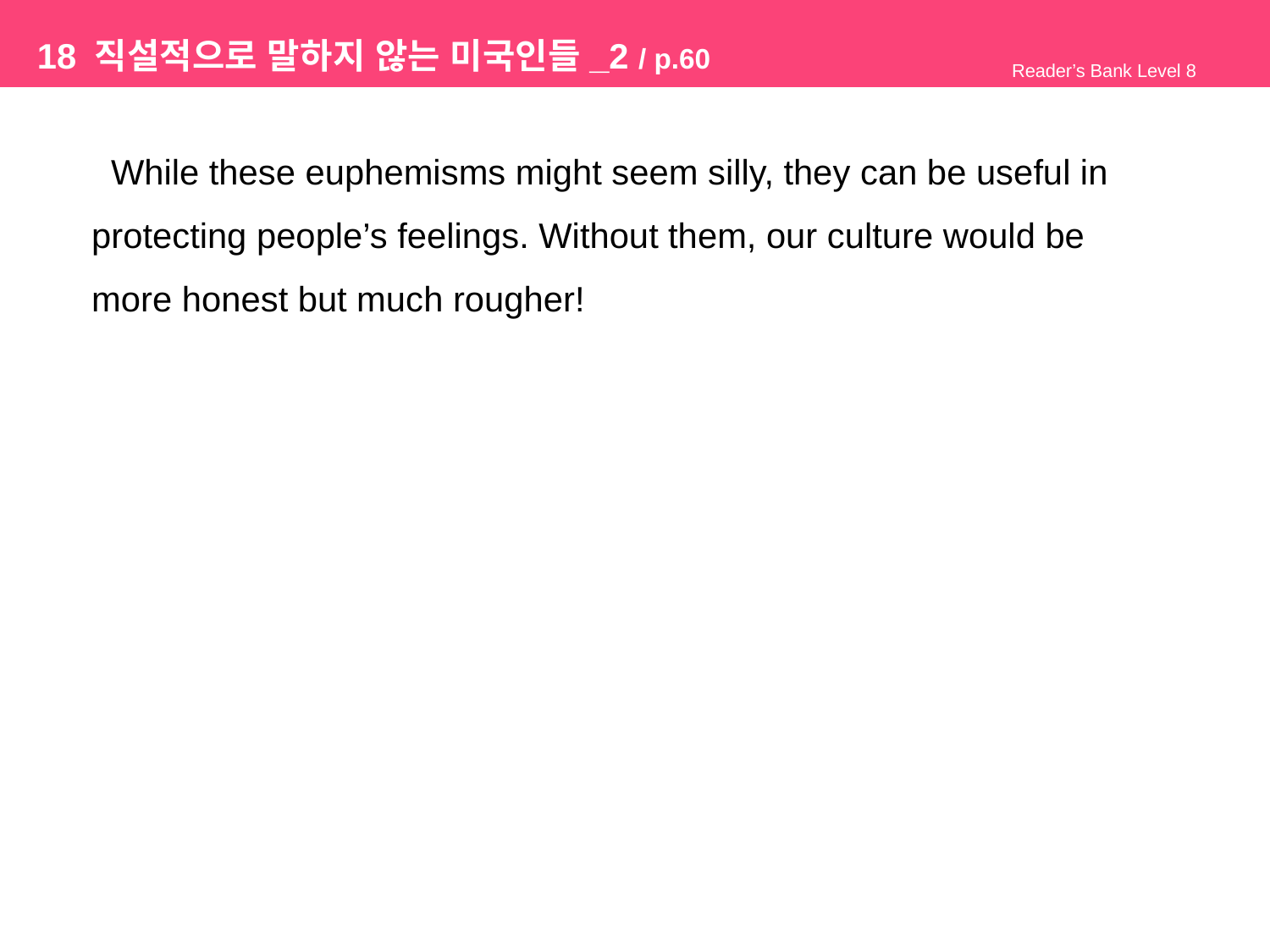

# 18 직설적으로 말하지 않는 미국인들_2 / p.60
Reader’s Bank Level 8

  While these euphemisms might seem silly, they can be useful in
protecting people’s feelings. Without them, our culture would be
more honest but much rougher!